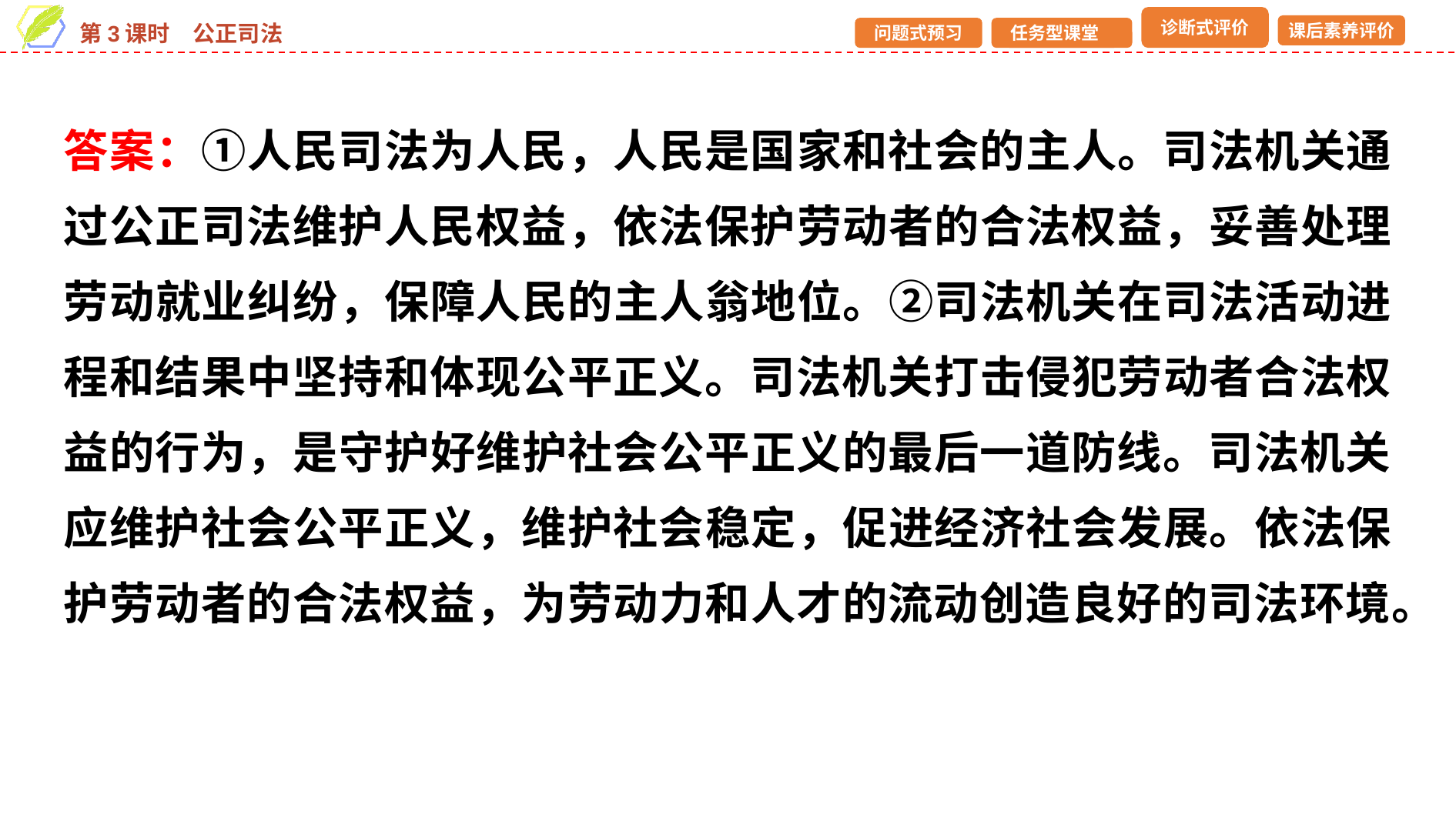

答案：①人民司法为人民，人民是国家和社会的主人。司法机关通过公正司法维护人民权益，依法保护劳动者的合法权益，妥善处理劳动就业纠纷，保障人民的主人翁地位。②司法机关在司法活动进程和结果中坚持和体现公平正义。司法机关打击侵犯劳动者合法权益的行为，是守护好维护社会公平正义的最后一道防线。司法机关应维护社会公平正义，维护社会稳定，促进经济社会发展。依法保护劳动者的合法权益，为劳动力和人才的流动创造良好的司法环境。